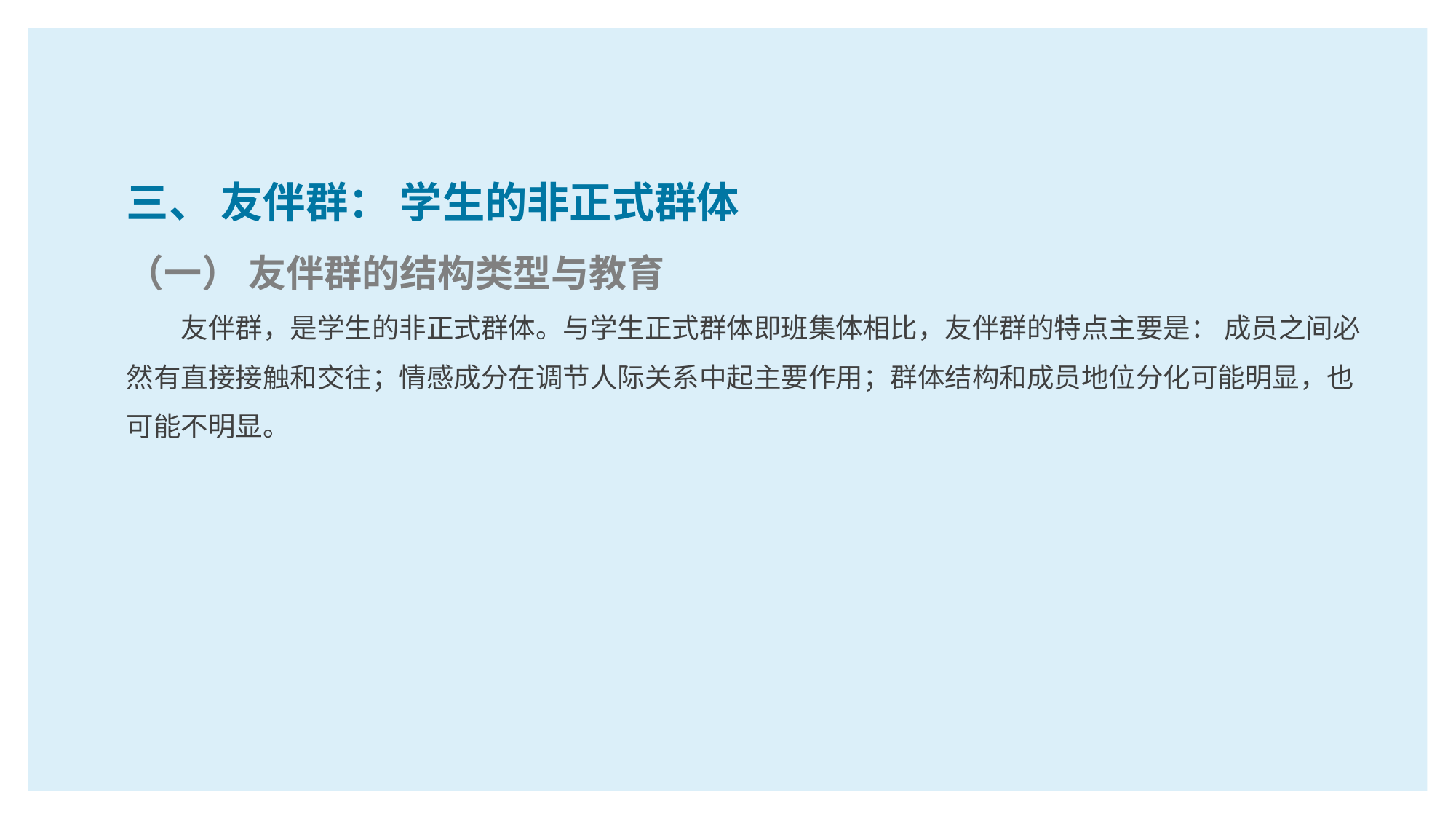

三、 友伴群： 学生的非正式群体
（一） 友伴群的结构类型与教育
友伴群，是学生的非正式群体。与学生正式群体即班集体相比，友伴群的特点主要是： 成员之间必然有直接接触和交往；情感成分在调节人际关系中起主要作用；群体结构和成员地位分化可能明显，也可能不明显。